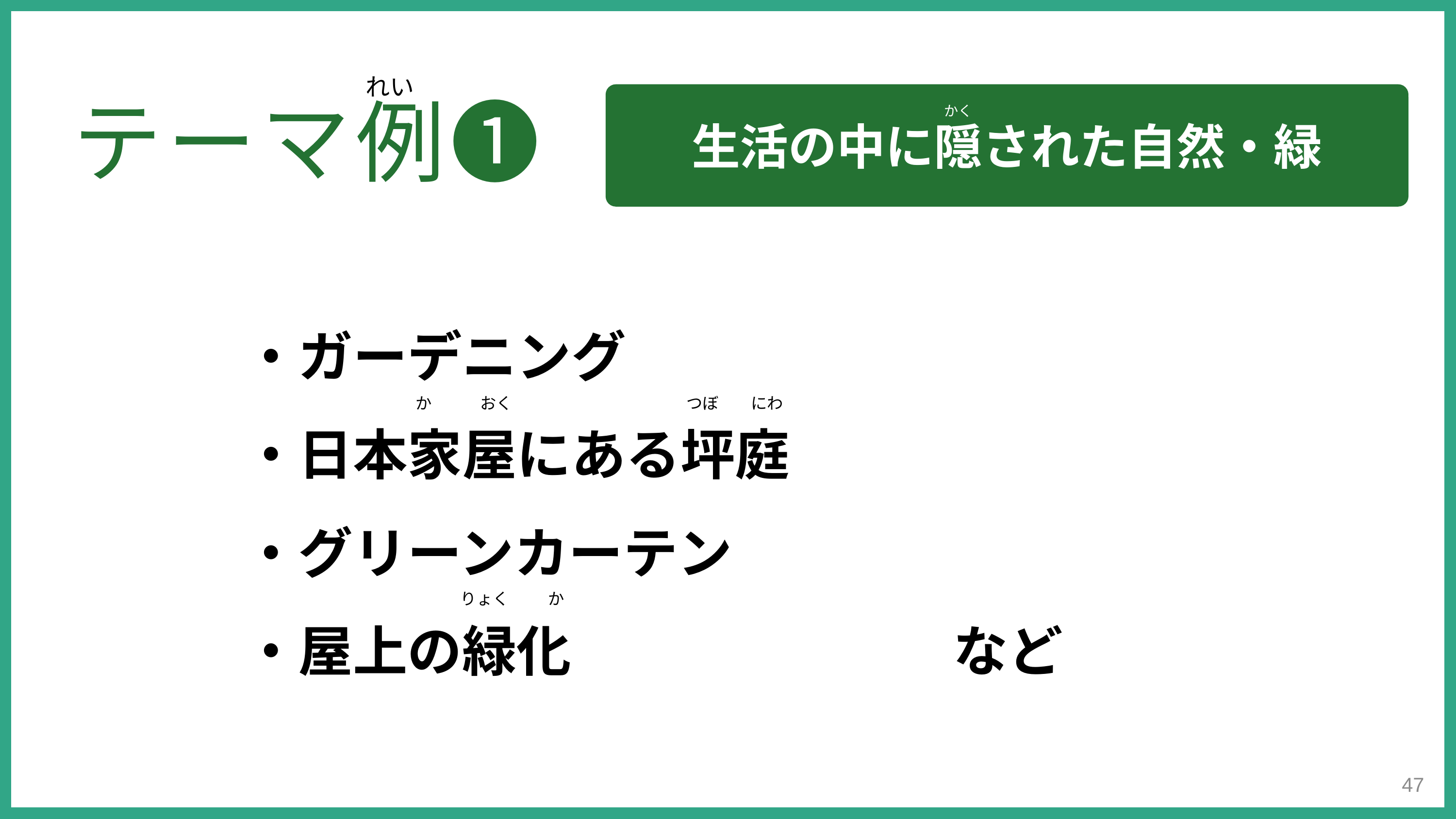

れい
生活の中に隠された自然・緑
かく
テーマ例❶
・ガーデニング
・日本家屋にある坪庭
・グリーンカーテン
・屋上の緑化　　　　　　　など

つぼ　　にわ
か　　　おく
りょく　  　か
47